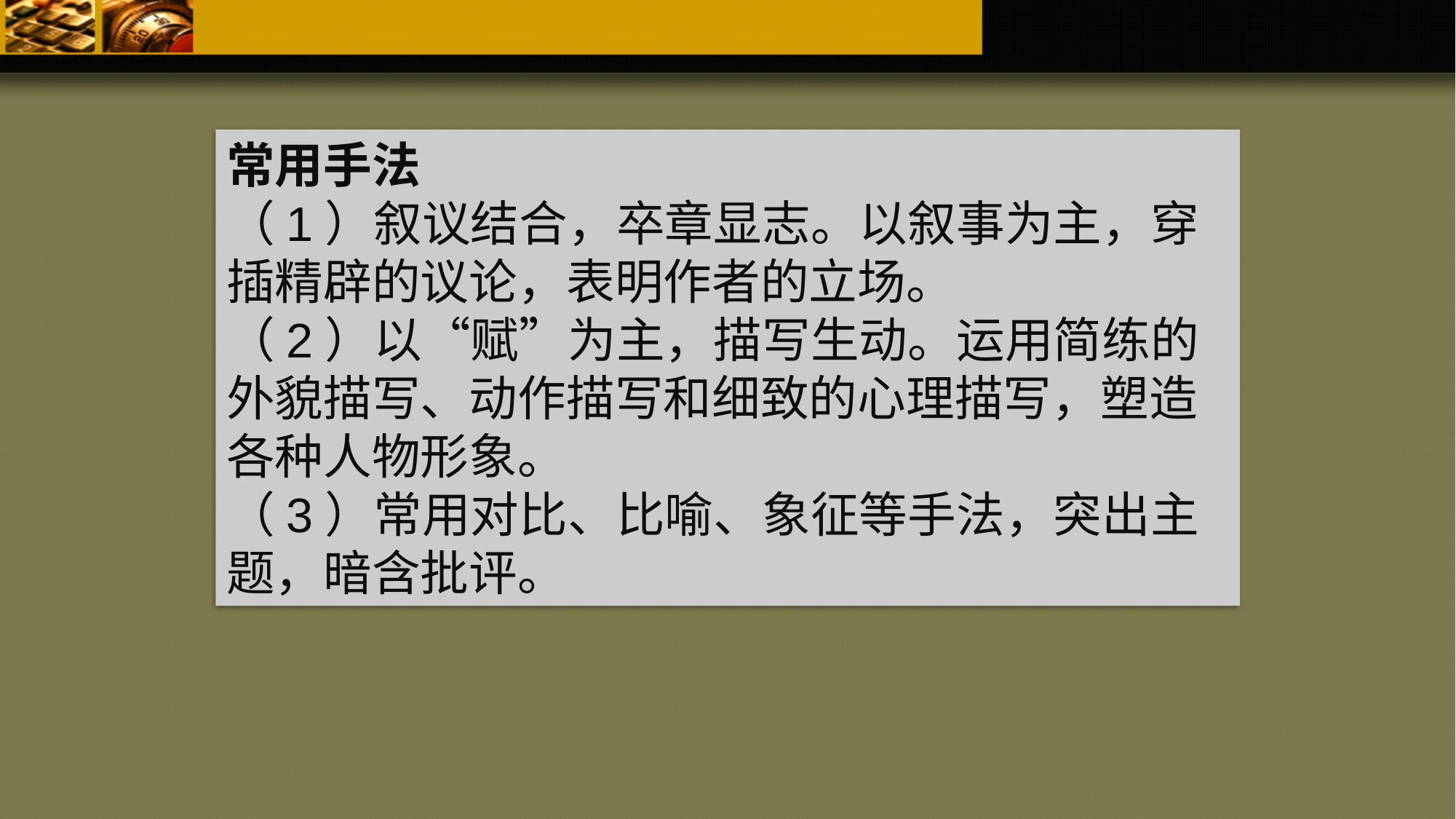

常用手法
（1）叙议结合，卒章显志。以叙事为主，穿插精辟的议论，表明作者的立场。
（2）以“赋”为主，描写生动。运用简练的外貌描写、动作描写和细致的心理描写，塑造各种人物形象。
（3）常用对比、比喻、象征等手法，突出主题，暗含批评。